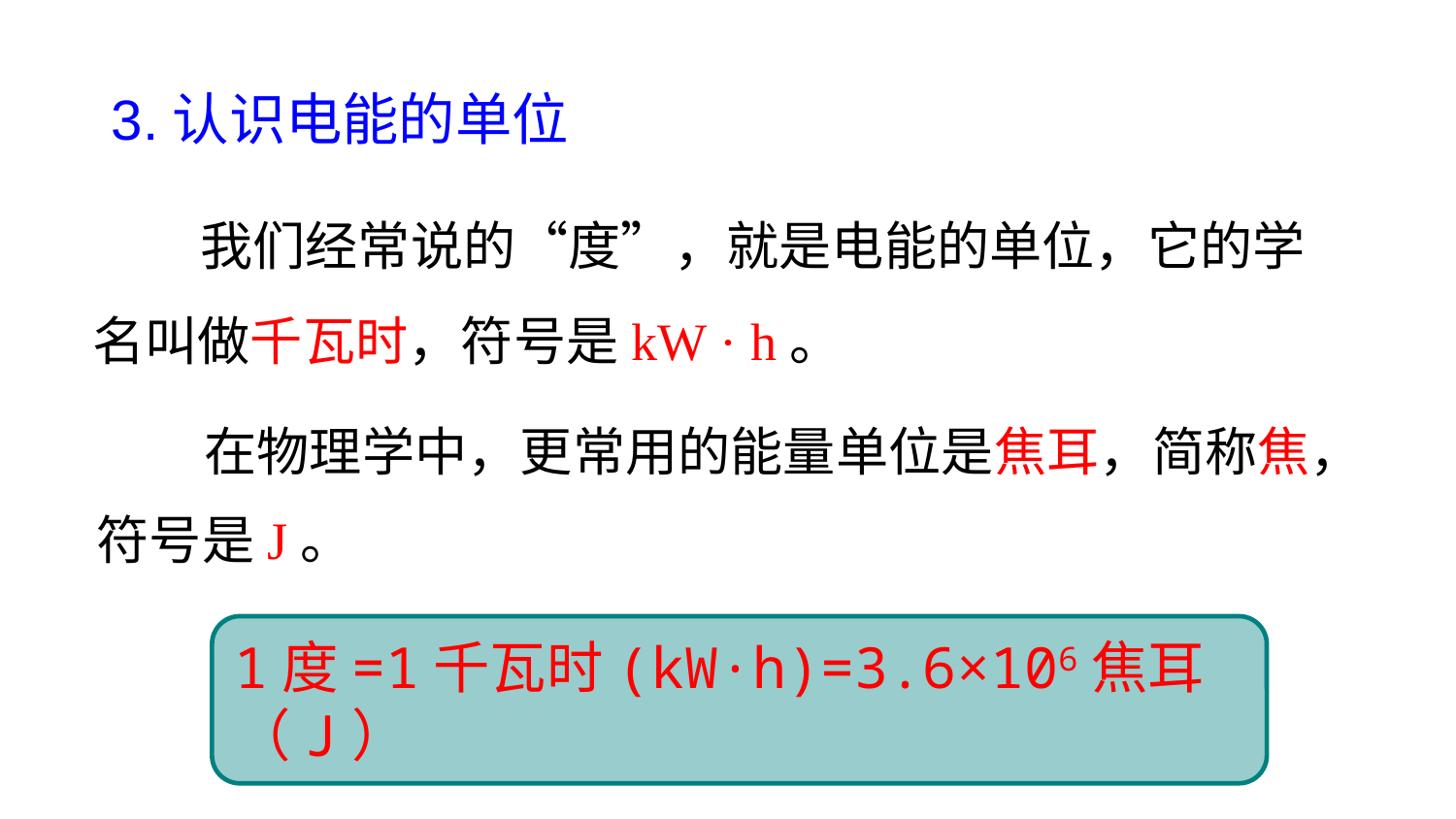

3.认识电能的单位
        我们经常说的“度”，就是电能的单位，它的学名叫做千瓦时，符号是kW · h。
        在物理学中，更常用的能量单位是焦耳，简称焦，符号是J。
1度=1千瓦时(kW·h)=3.6×106焦耳（J）